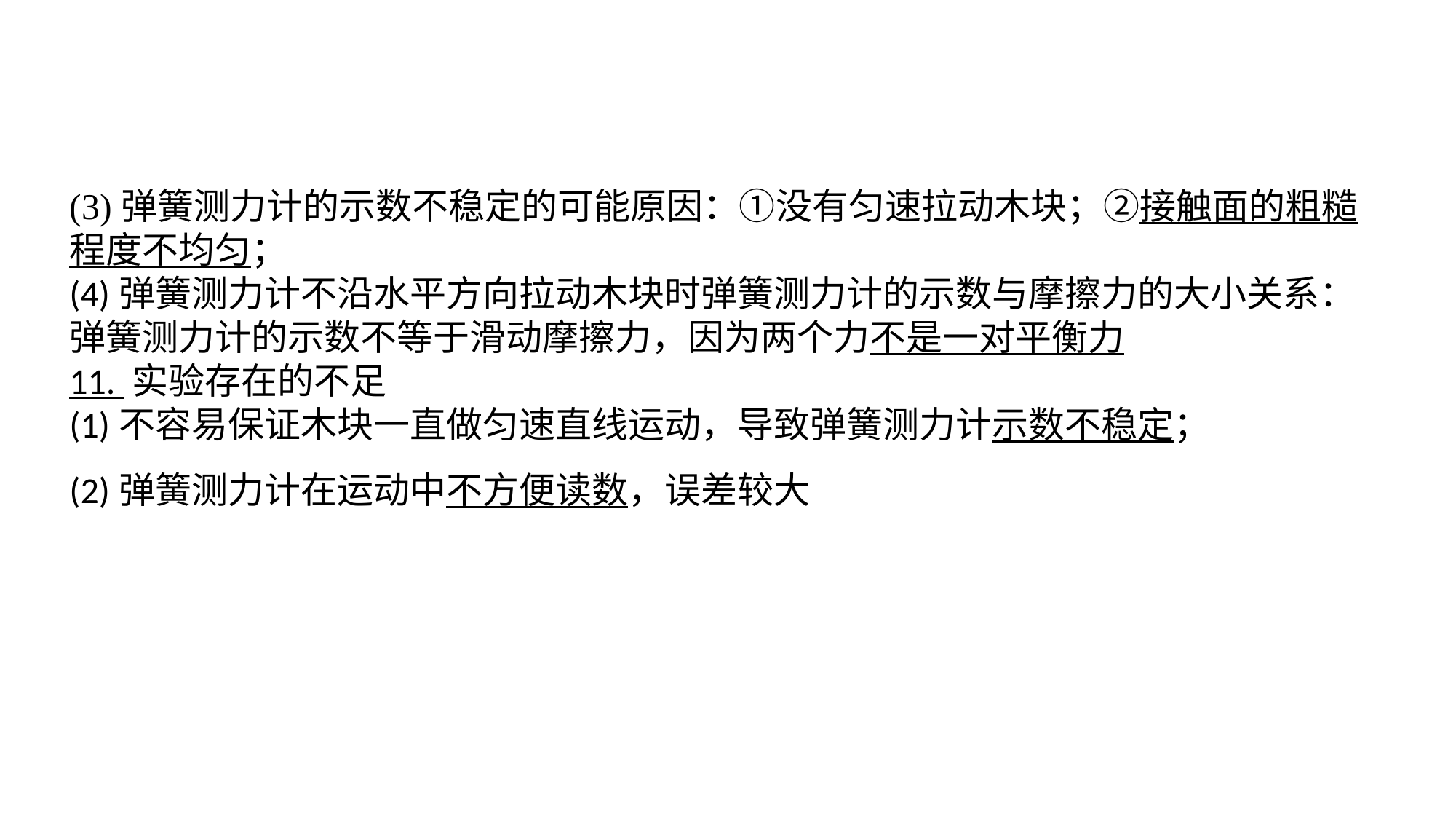

(3)弹簧测力计的示数不稳定的可能原因：①没有匀速拉动木块；②接触面的粗糙程度不均匀；(4)弹簧测力计不沿水平方向拉动木块时弹簧测力计的示数与摩擦力的大小关系：弹簧测力计的示数不等于滑动摩擦力，因为两个力不是一对平衡力11. 实验存在的不足(1)不容易保证木块一直做匀速直线运动，导致弹簧测力计示数不稳定；(2)弹簧测力计在运动中不方便读数，误差较大